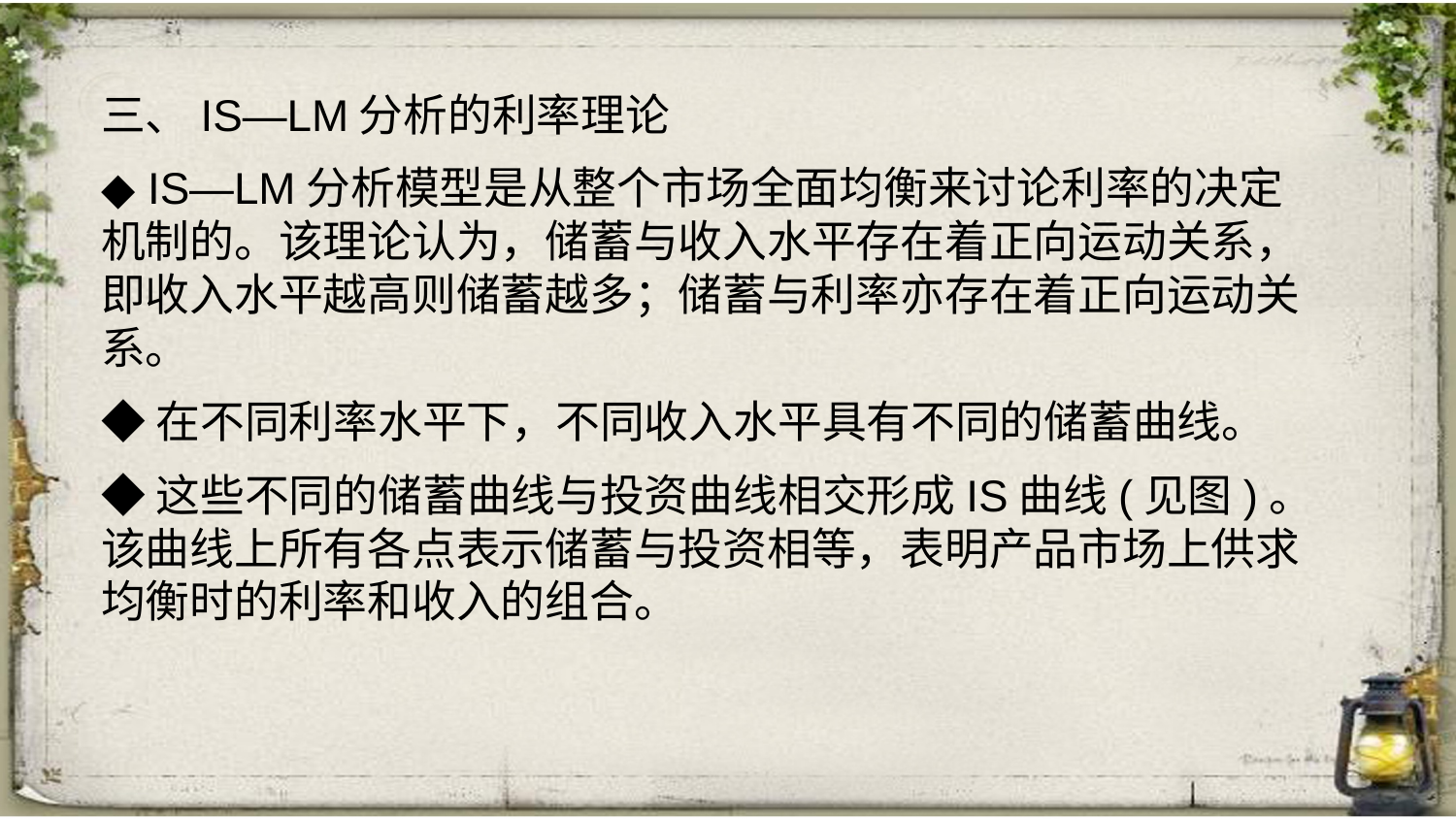

三、IS—LM分析的利率理论
◆ IS—LM分析模型是从整个市场全面均衡来讨论利率的决定机制的。该理论认为，储蓄与收入水平存在着正向运动关系，即收入水平越高则储蓄越多；储蓄与利率亦存在着正向运动关系。
◆在不同利率水平下，不同收入水平具有不同的储蓄曲线。
◆这些不同的储蓄曲线与投资曲线相交形成IS曲线(见图)。该曲线上所有各点表示储蓄与投资相等，表明产品市场上供求均衡时的利率和收入的组合。